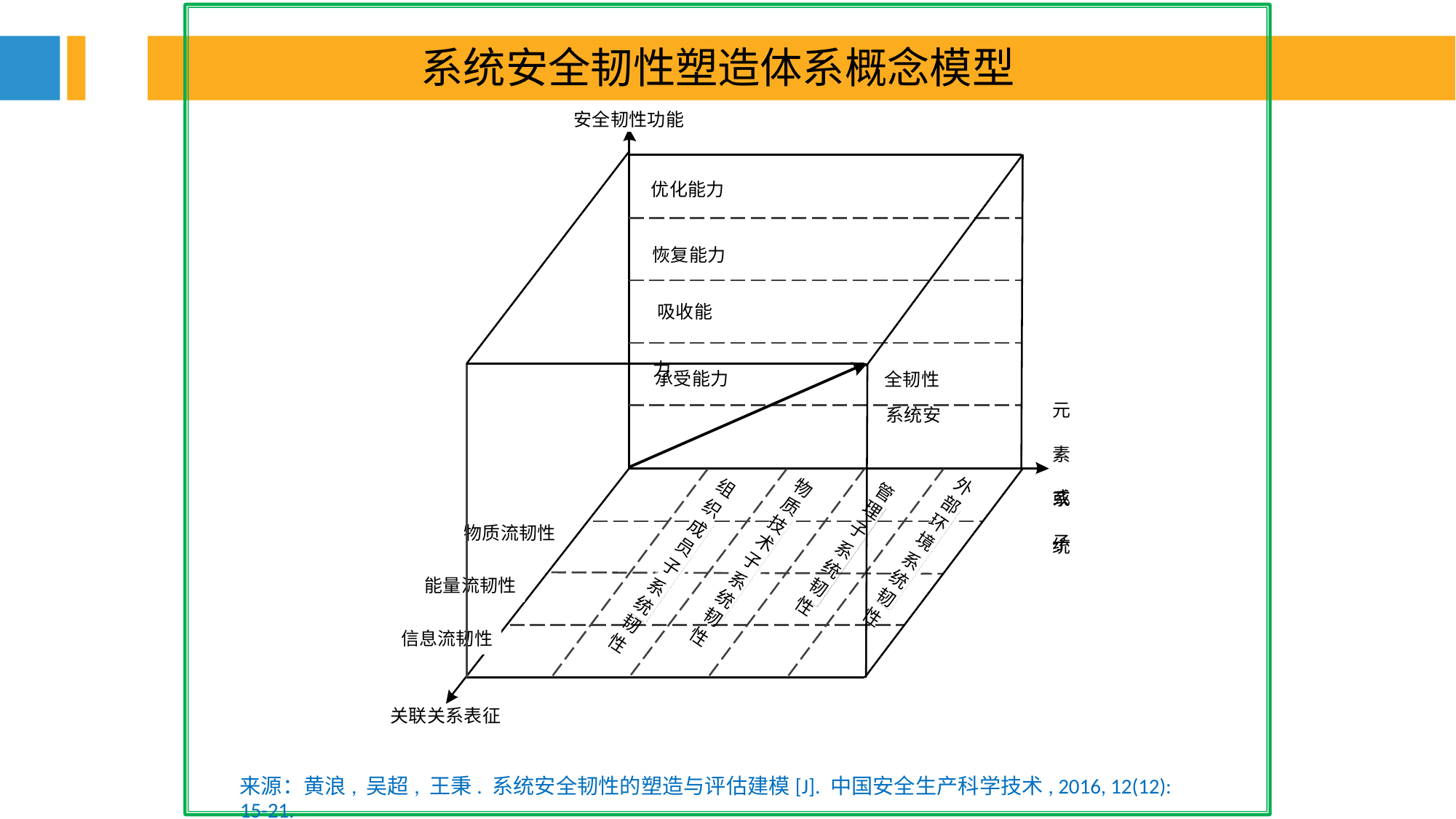

系统安全韧性塑造体系概念模型
安全韧性功能

优化能力
恢复能力  吸收能力

系统安

承受能力

全韧性
元  素  或  子

外
物
组
系  统
管

部

质

织
理

环
技

物质流韧性
成

子

境
术
员
系
子
系
子
统

统
能量流韧性

信息流韧性
系

韧
系
韧
统
统
性

韧
性

韧

性
性

关联关系表征
来源：黄浪, 吴超, 王秉. 系统安全韧性的塑造与评估建模[J]. 中国安全生产科学技术, 2016, 12(12): 15-21.